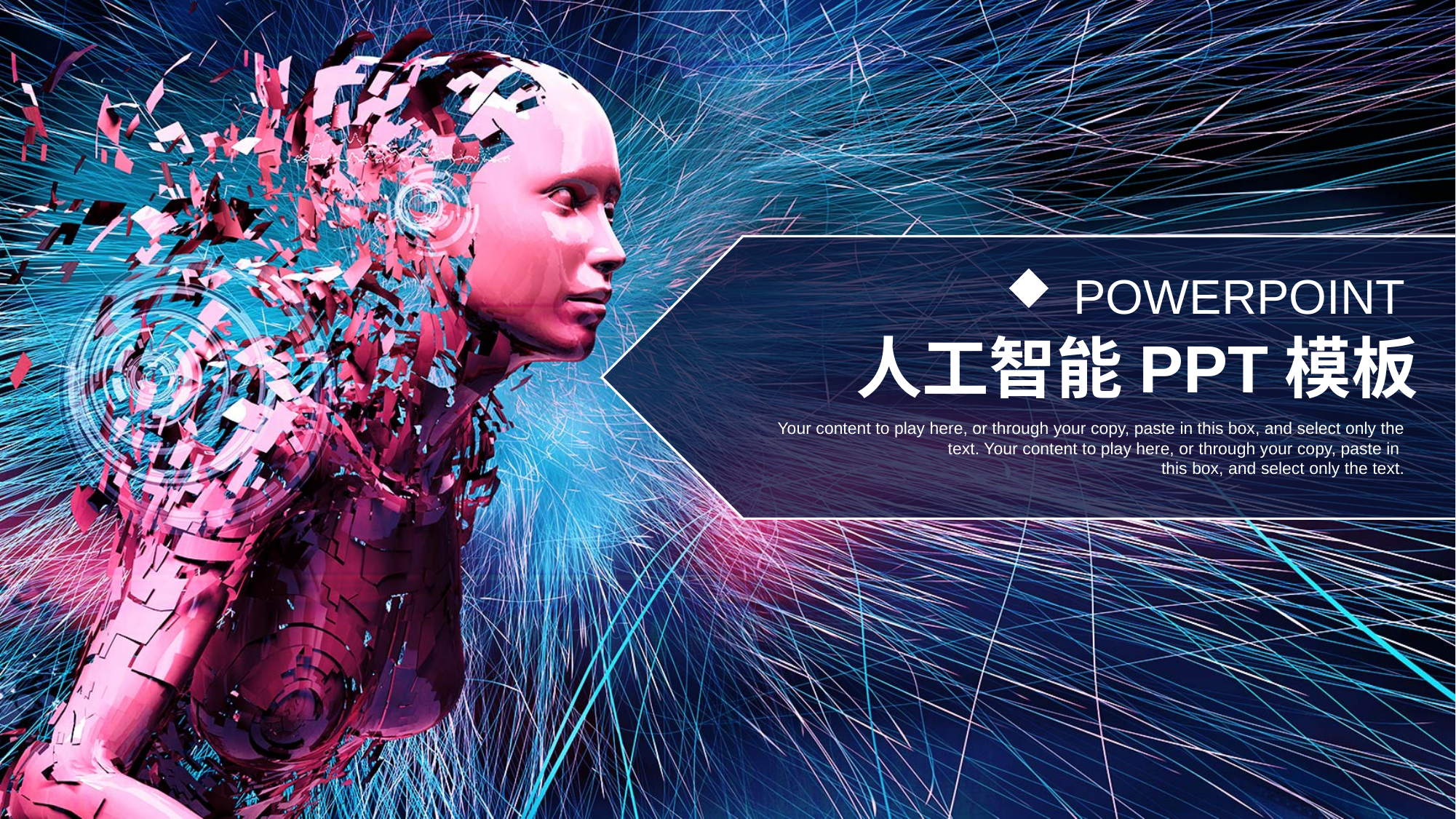

POWERPOINT
人工智能PPT模板
Your content to play here, or through your copy, paste in this box, and select only the text. Your content to play here, or through your copy, paste in
this box, and select only the text.